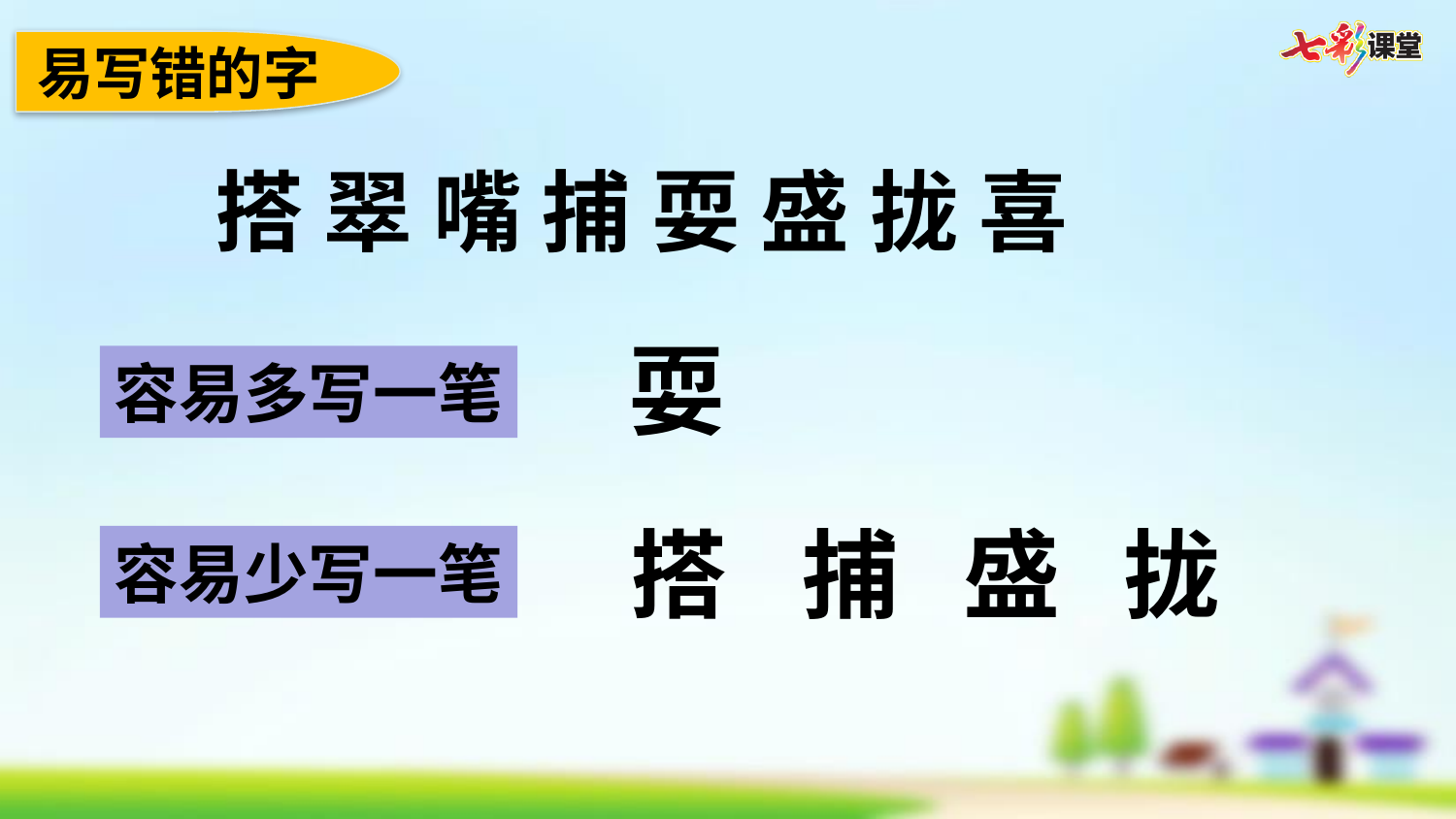

易写错的字
搭 翠 嘴 捕 耍 盛 拢 喜
耍
容易多写一笔
搭
捕
盛
拢
容易少写一笔